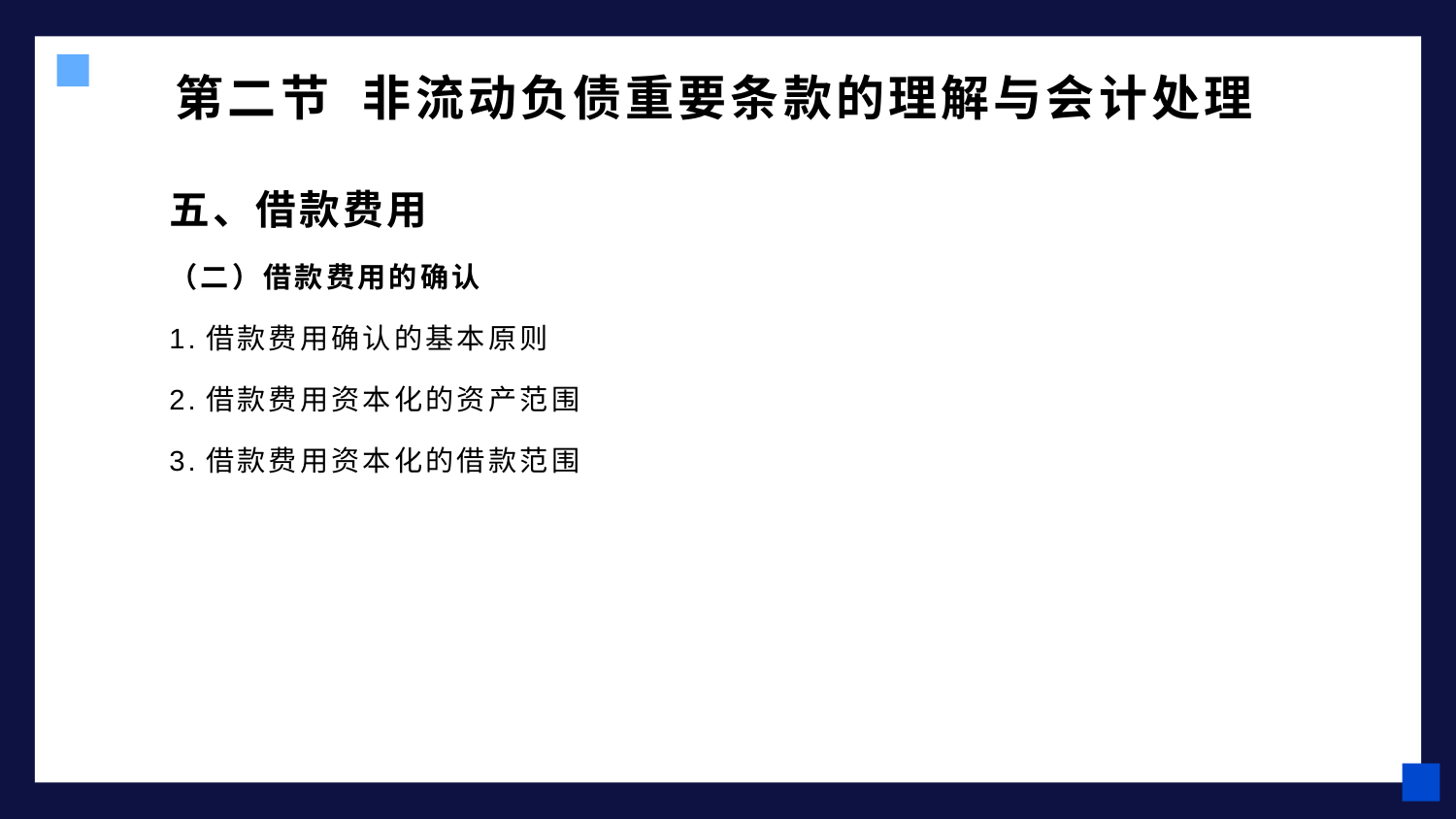

# 第二节  非流动负债重要条款的理解与会计处理
五、借款费用
（二）借款费用的确认
1.借款费用确认的基本原则
2.借款费用资本化的资产范围
3.借款费用资本化的借款范围